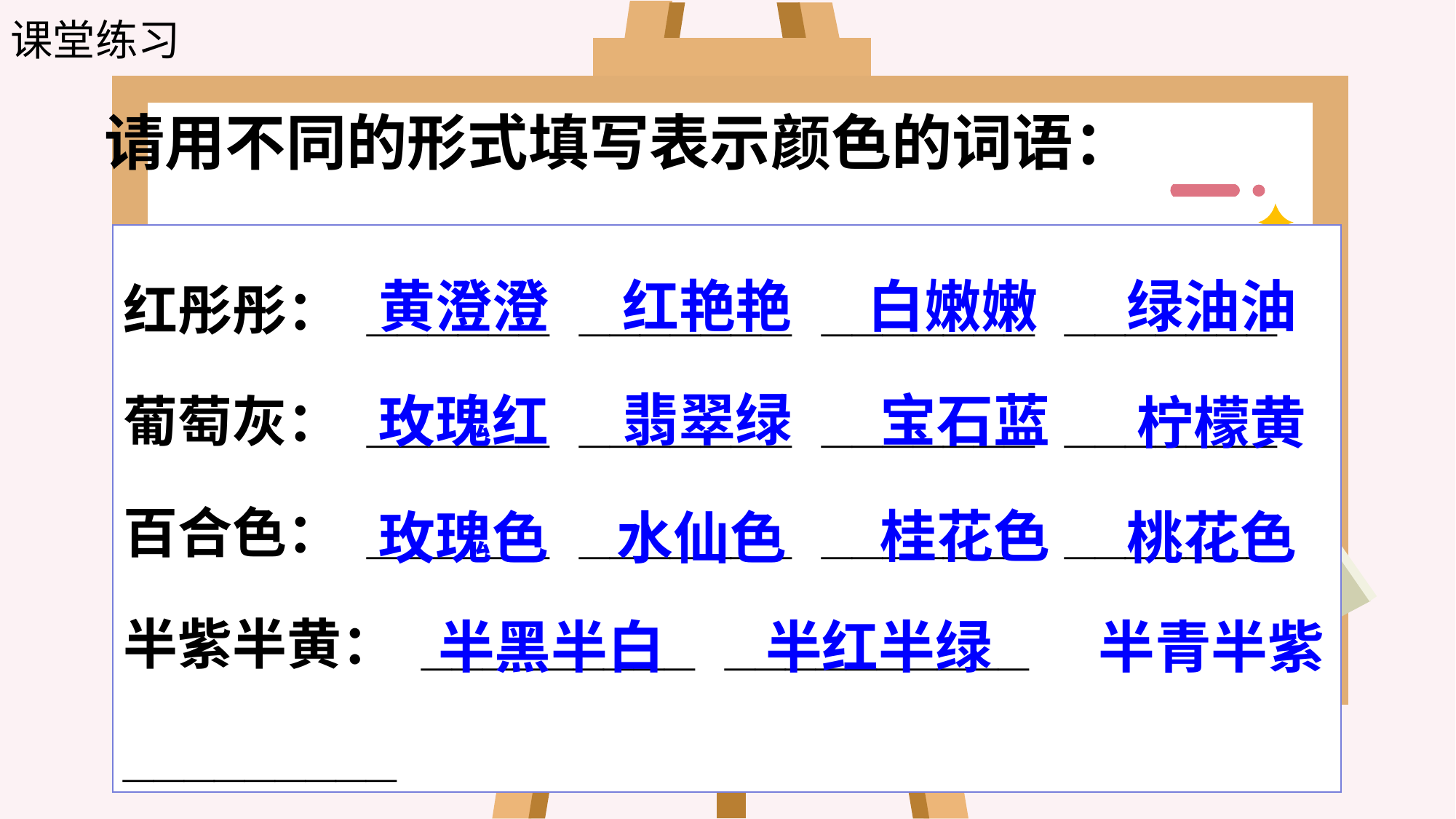

课堂练习
请用不同的形式填写表示颜色的词语：
黄澄澄
白嫩嫩
红艳艳
绿油油
红彤彤： ______  _______  _______  _______
葡萄灰： ______  _______  _______  _______
百合色： ______  _______  _______  _______
半紫半黄： _________  __________  _________
翡翠绿
宝石蓝
玫瑰红
柠檬黄
桂花色
玫瑰色
水仙色
桃花色
半黑半白
半红半绿
半青半紫